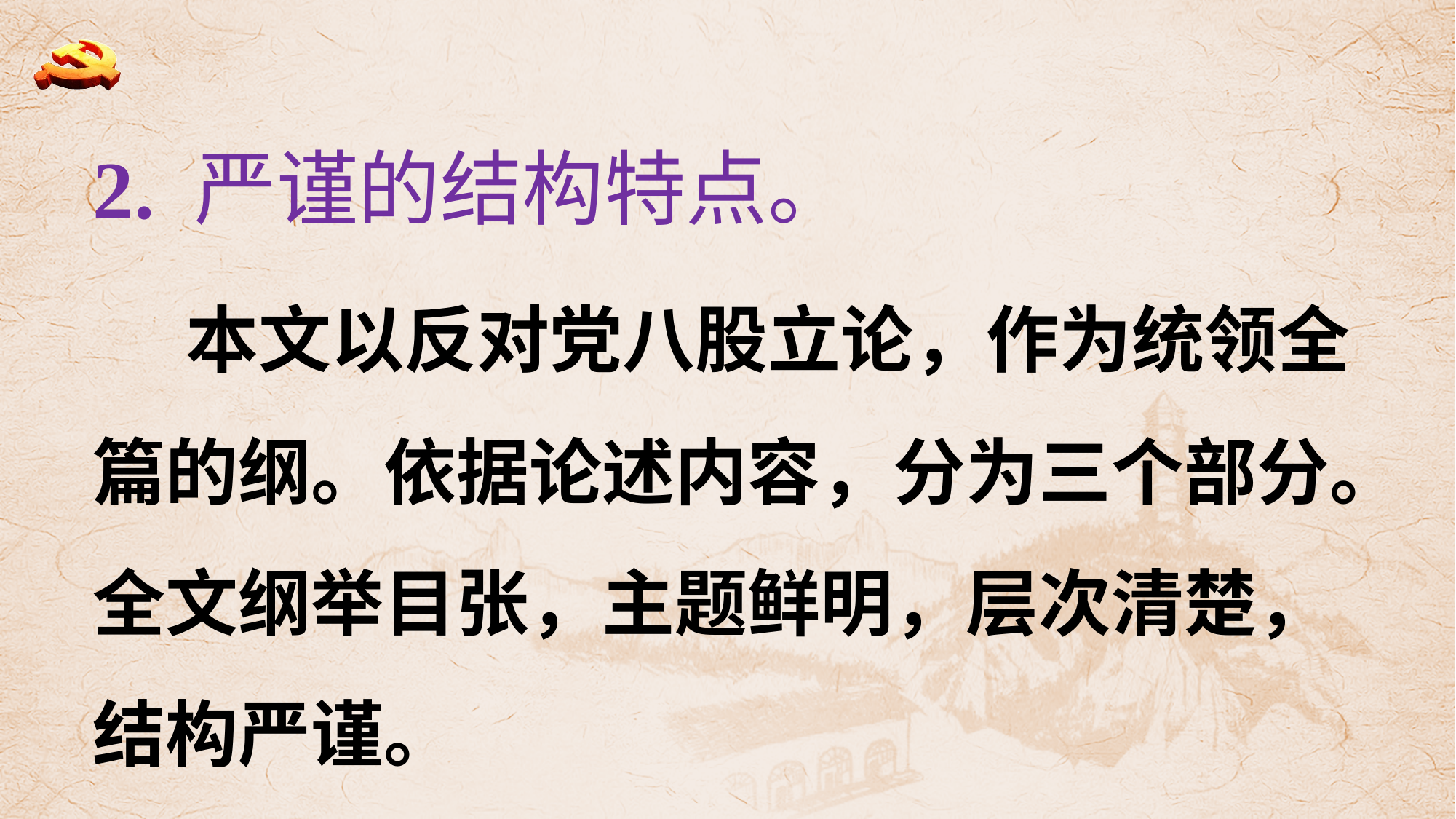

2. 严谨的结构特点。
    本文以反对党八股立论，作为统领全篇的纲。依据论述内容，分为三个部分。全文纲举目张，主题鲜明，层次清楚，结构严谨。